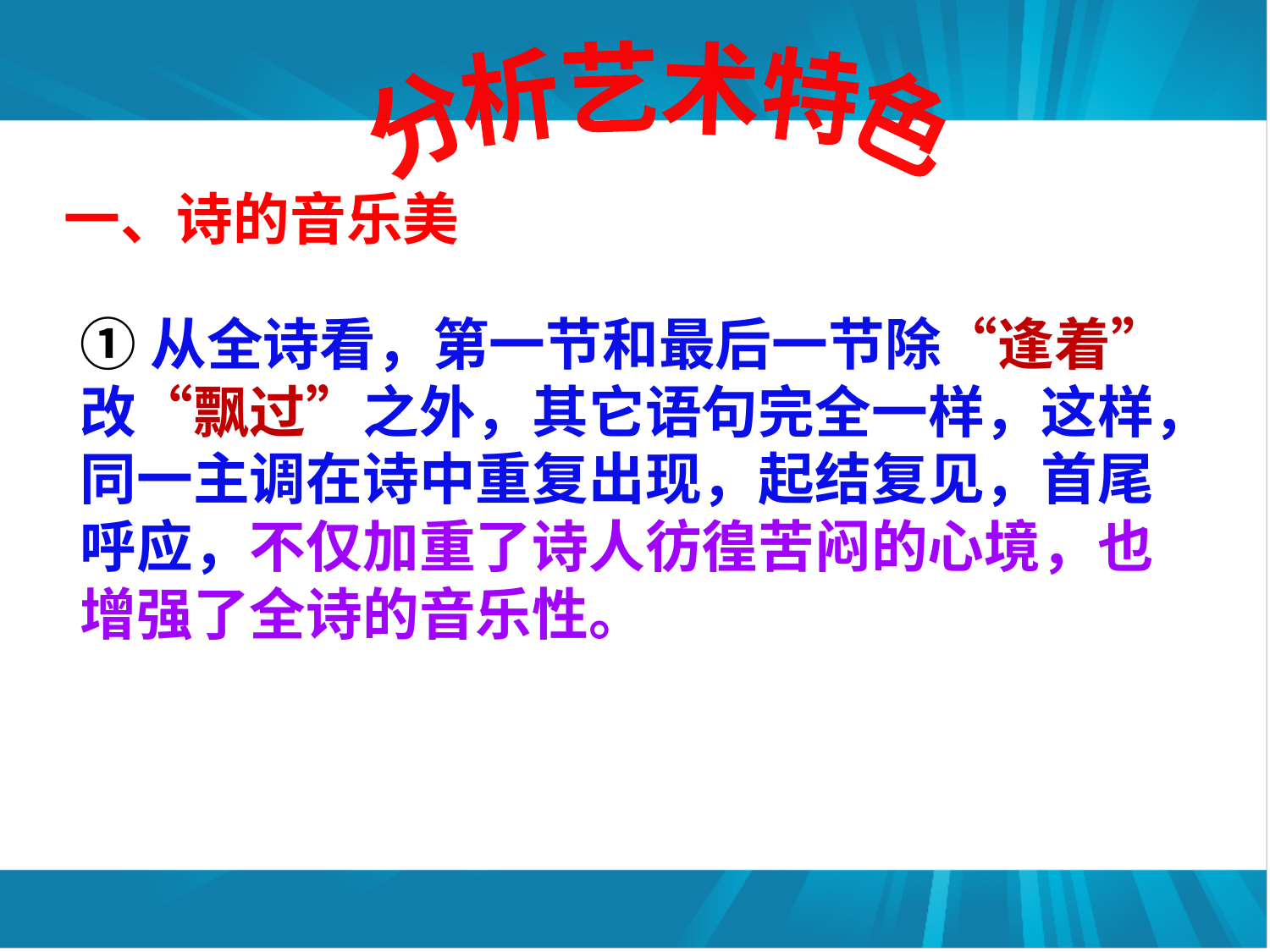

分析艺术特色
一、诗的音乐美
①从全诗看，第一节和最后一节除“逢着”改“飘过”之外，其它语句完全一样，这样，同一主调在诗中重复出现，起结复见，首尾呼应，不仅加重了诗人彷徨苦闷的心境，也增强了全诗的音乐性。